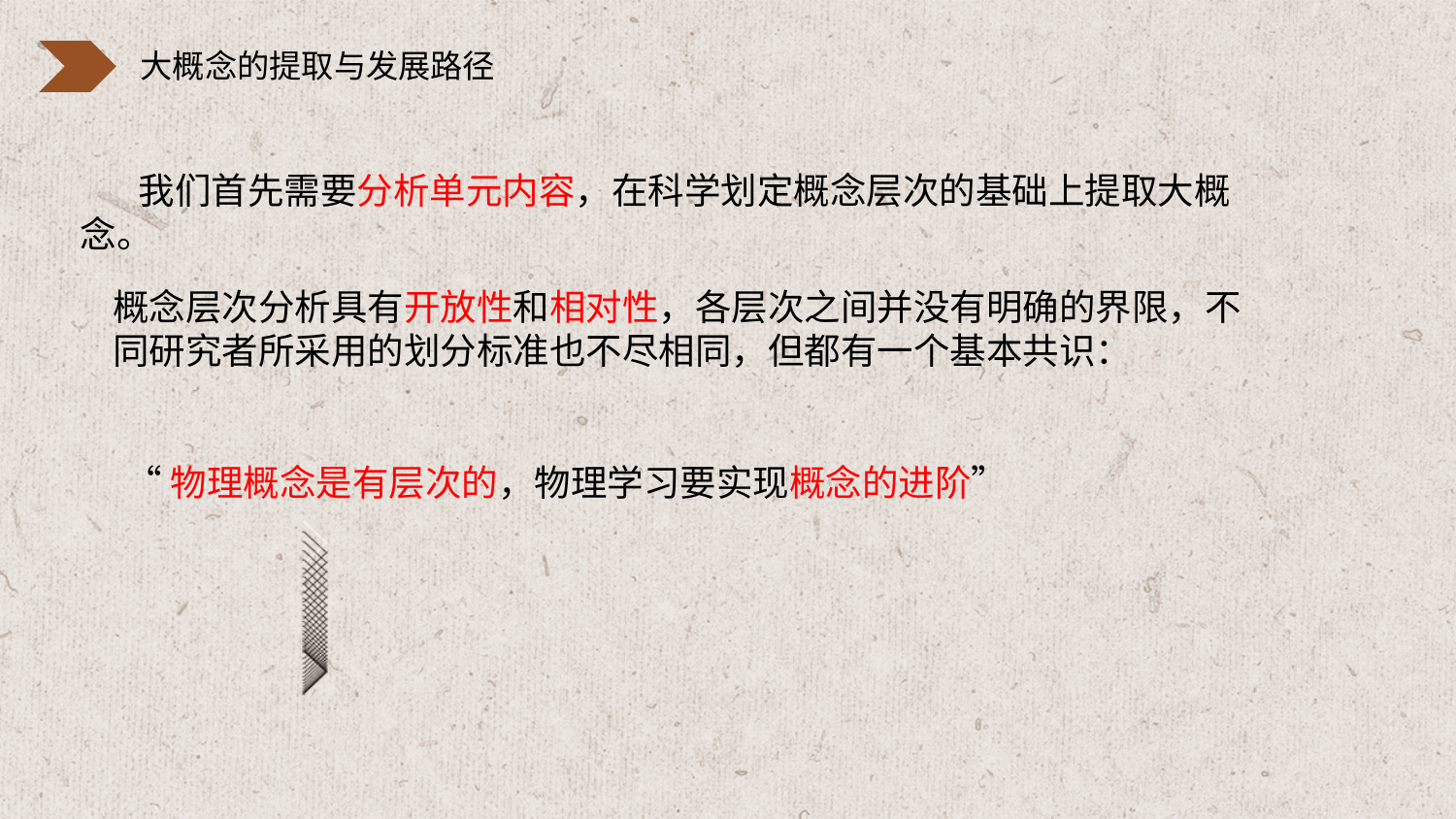

我们首先需要分析单元内容，在科学划定概念层次的基础上提取大概念。
概念层次分析具有开放性和相对性，各层次之间并没有明确的界限，不同研究者所采用的划分标准也不尽相同，但都有一个基本共识：
“物理概念是有层次的，物理学习要实现概念的进阶”